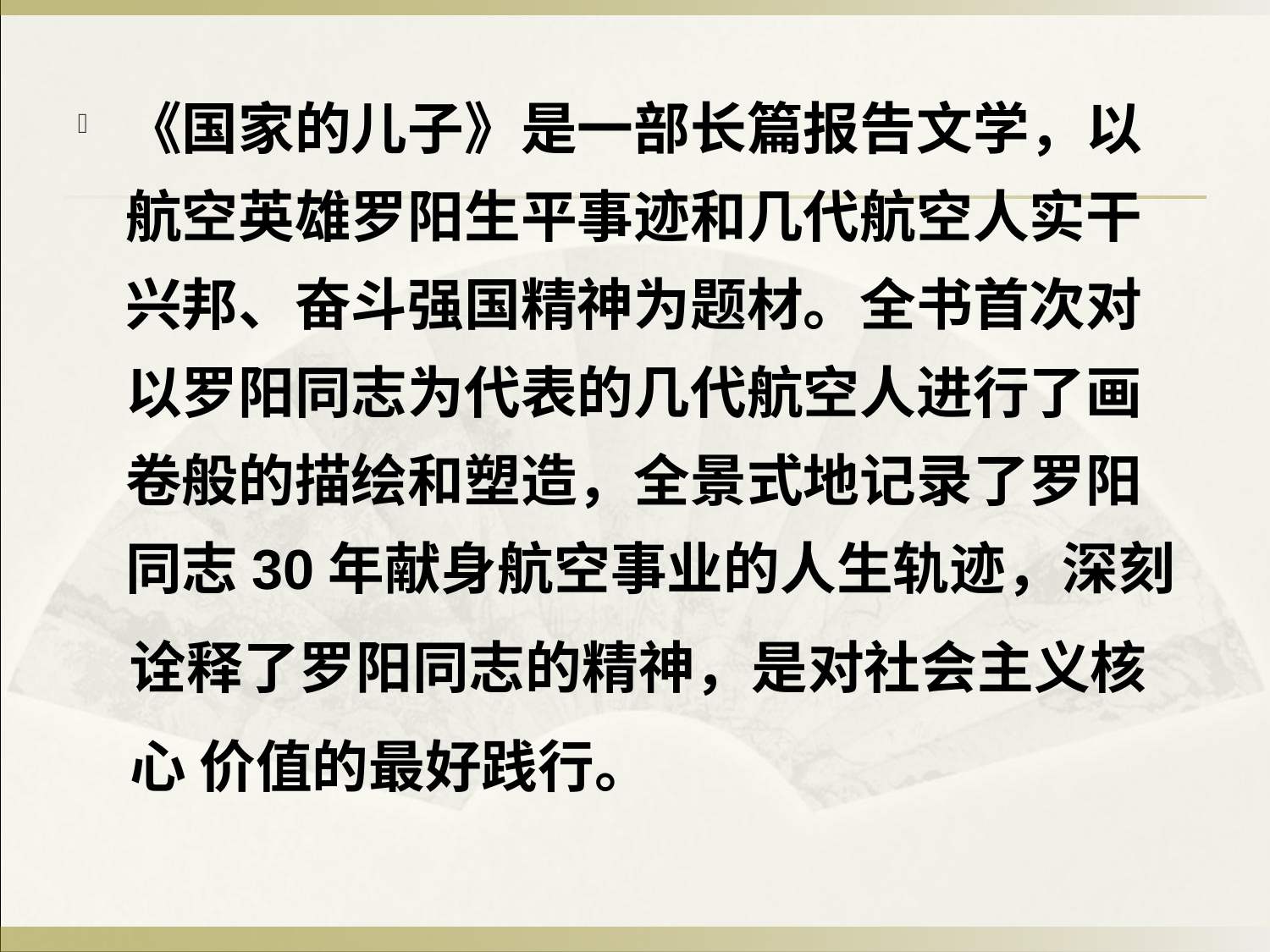

《国家的儿子》是一部长篇报告文学，以航空英雄罗阳生平事迹和几代航空人实干兴邦、奋斗强国精神为题材。全书首次对以罗阳同志为代表的几代航空人进行了画卷般的描绘和塑造，全景式地记录了罗阳同志30年献身航空事业的人生轨迹，深刻
   诠释了罗阳同志的精神，是对社会主义核
   心 价值的最好践行。